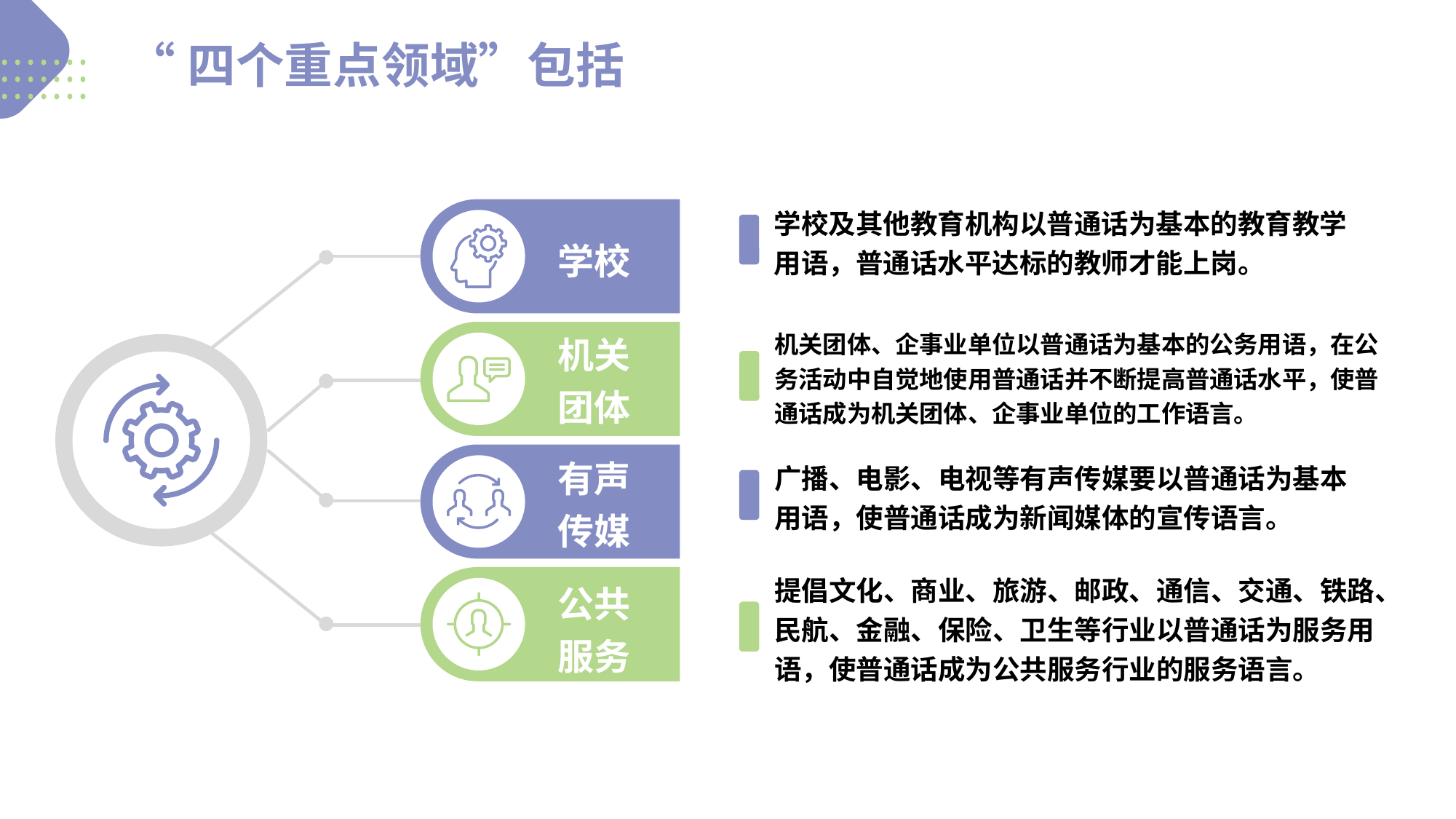

“四个重点领域”包括

学校及其他教育机构以普通话为基本的教育教学用语，普通话水平达标的教师才能上岗。

学校

机关团体
机关团体、企事业单位以普通话为基本的公务用语，在公务活动中自觉地使用普通话并不断提高普通话水平，使普通话成为机关团体、企事业单位的工作语言。

有声传媒

广播、电影、电视等有声传媒要以普通话为基本用语，使普通话成为新闻媒体的宣传语言。

提倡文化、商业、旅游、邮政、通信、交通、铁路、民航、金融、保险、卫生等行业以普通话为服务用语，使普通话成为公共服务行业的服务语言。

公共服务